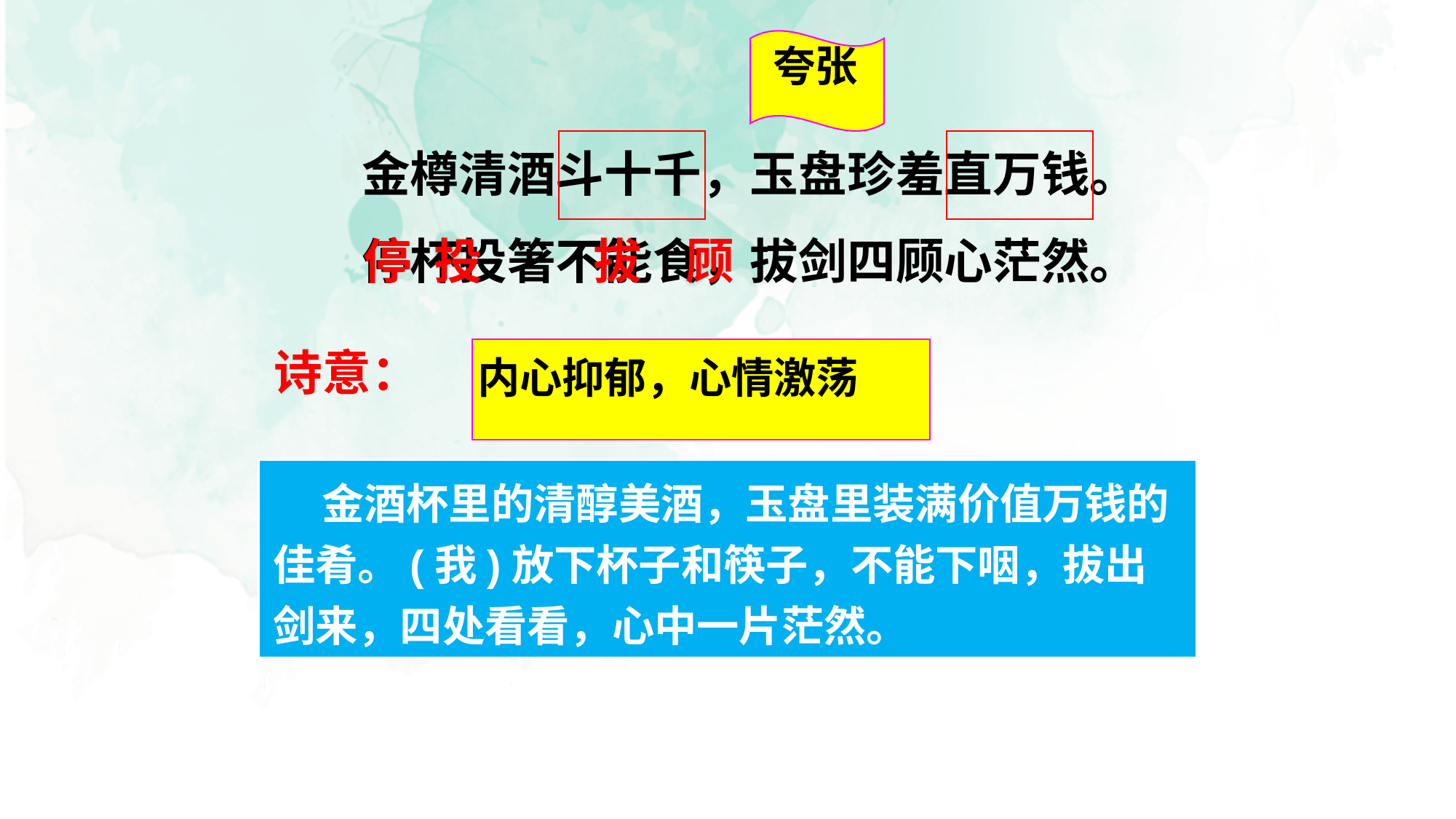

夸张
金樽清酒斗十千，玉盘珍羞直万钱。
停杯投箸不能食，拔剑四顾心茫然。

停  投          拔    顾
诗意：

内心抑郁，心情激荡
    金酒杯里的清醇美酒，玉盘里装满价值万钱的佳肴。(我)放下杯子和筷子，不能下咽，拔出剑来，四处看看，心中一片茫然。